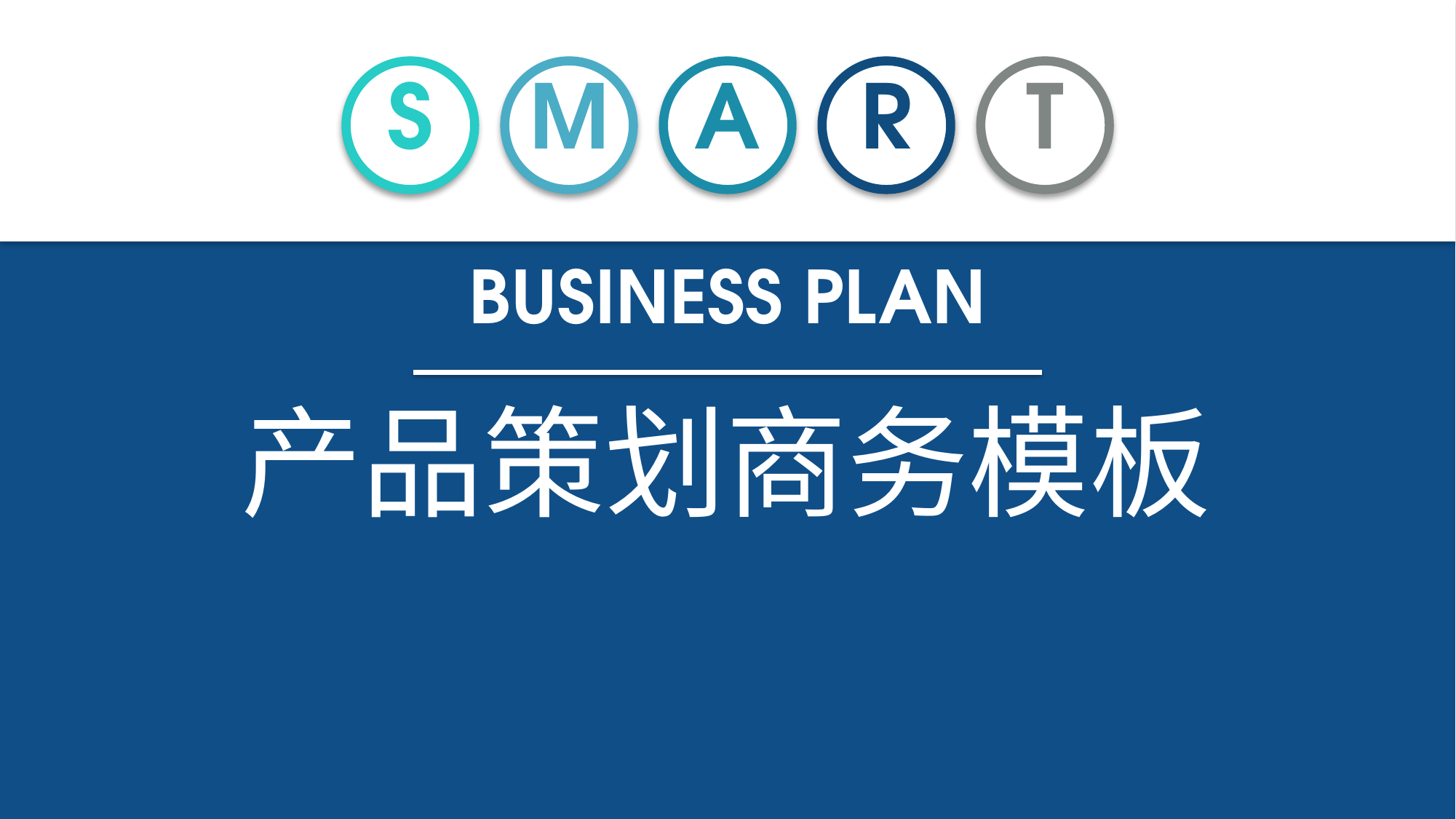

S

M

A

R

T
BUSINESS PLAN
产品策划商务模板